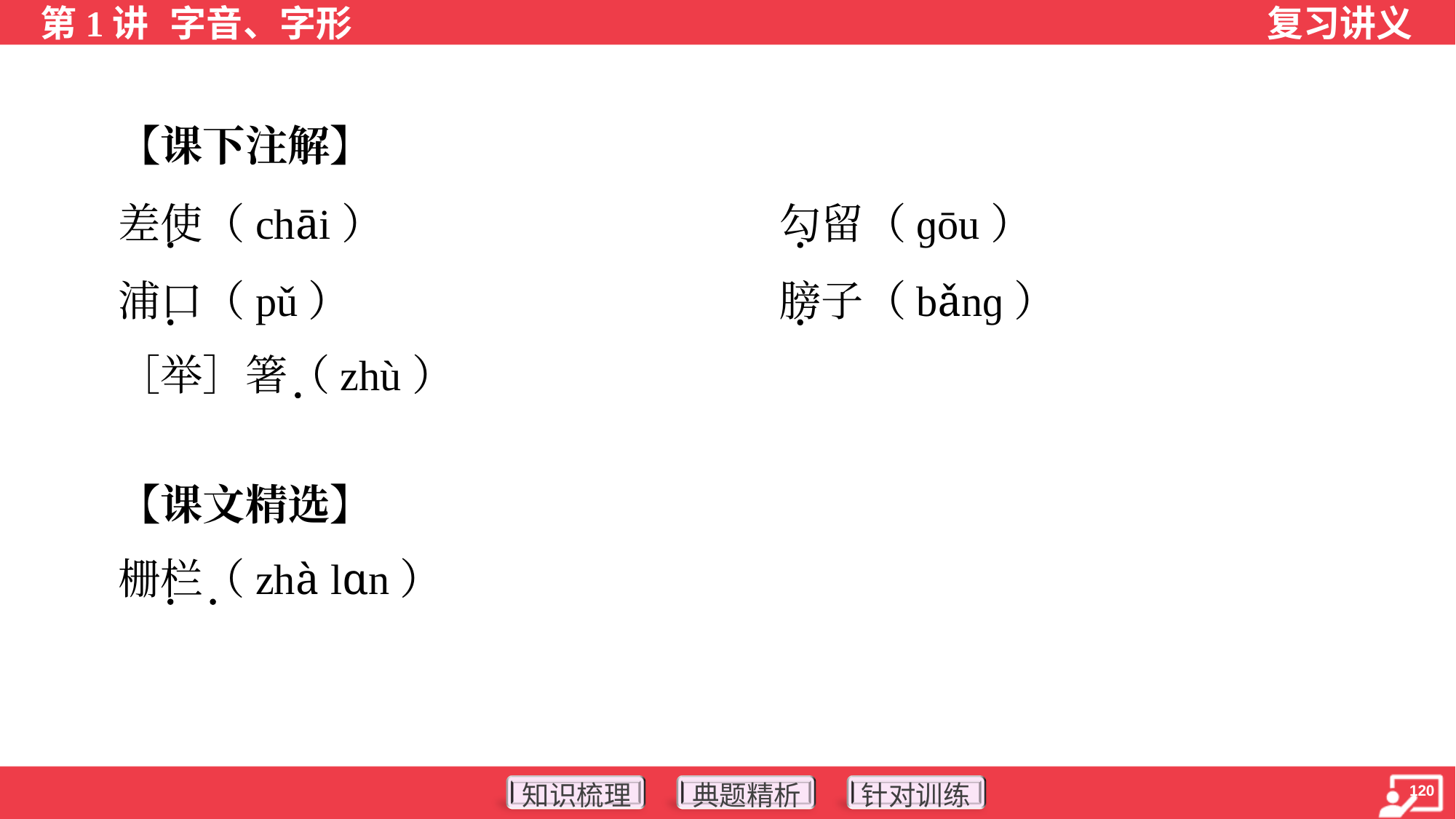

【课下注解】
    差使（chāi）	勾留（ɡōu）
    浦口（pǔ）	膀子（bǎnɡ）
    ［举］箸（zhù）

    【课文精选】
    栅栏（zhà lɑn）